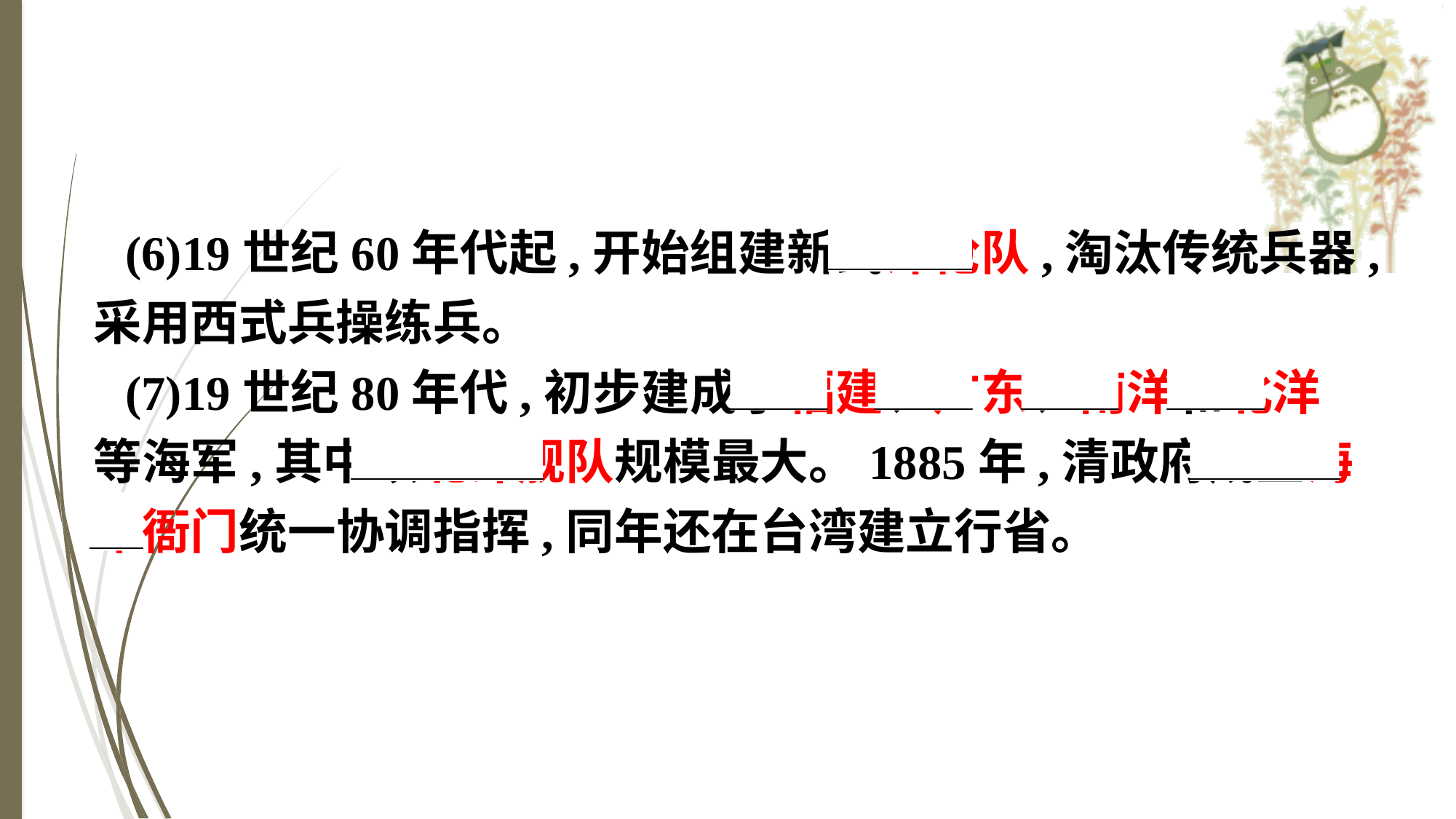

(6)19世纪60年代起,开始组建新式洋枪队,淘汰传统兵器,采用西式兵操练兵。
(7)19世纪80年代,初步建成了福建、广东、南洋和北洋等海军,其中以北洋舰队规模最大。1885年,清政府成立海军衙门统一协调指挥,同年还在台湾建立行省。